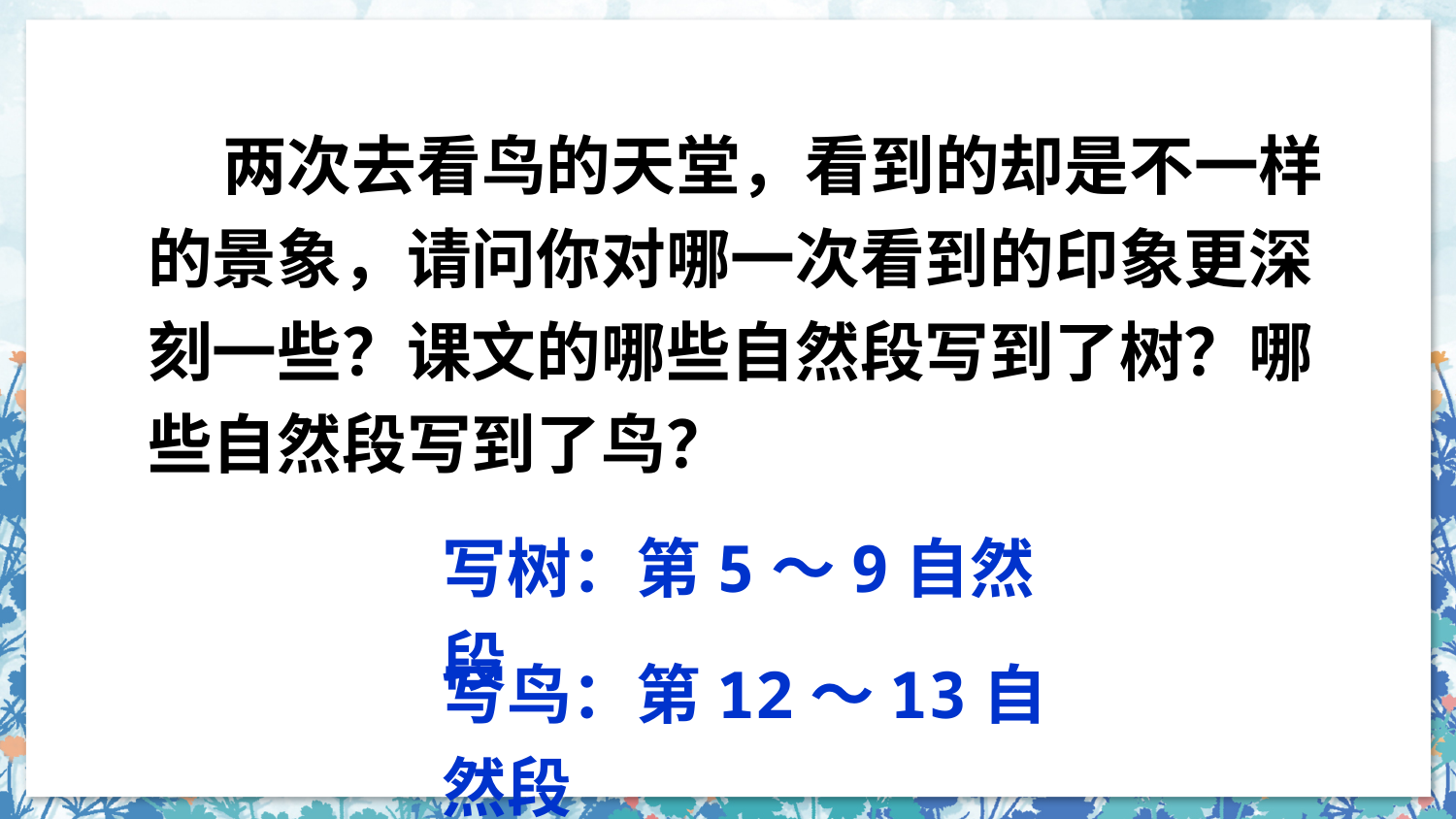

两次去看鸟的天堂，看到的却是不一样的景象，请问你对哪一次看到的印象更深刻一些？课文的哪些自然段写到了树？哪些自然段写到了鸟？
写树：第5～9自然段
写鸟：第12～13自然段